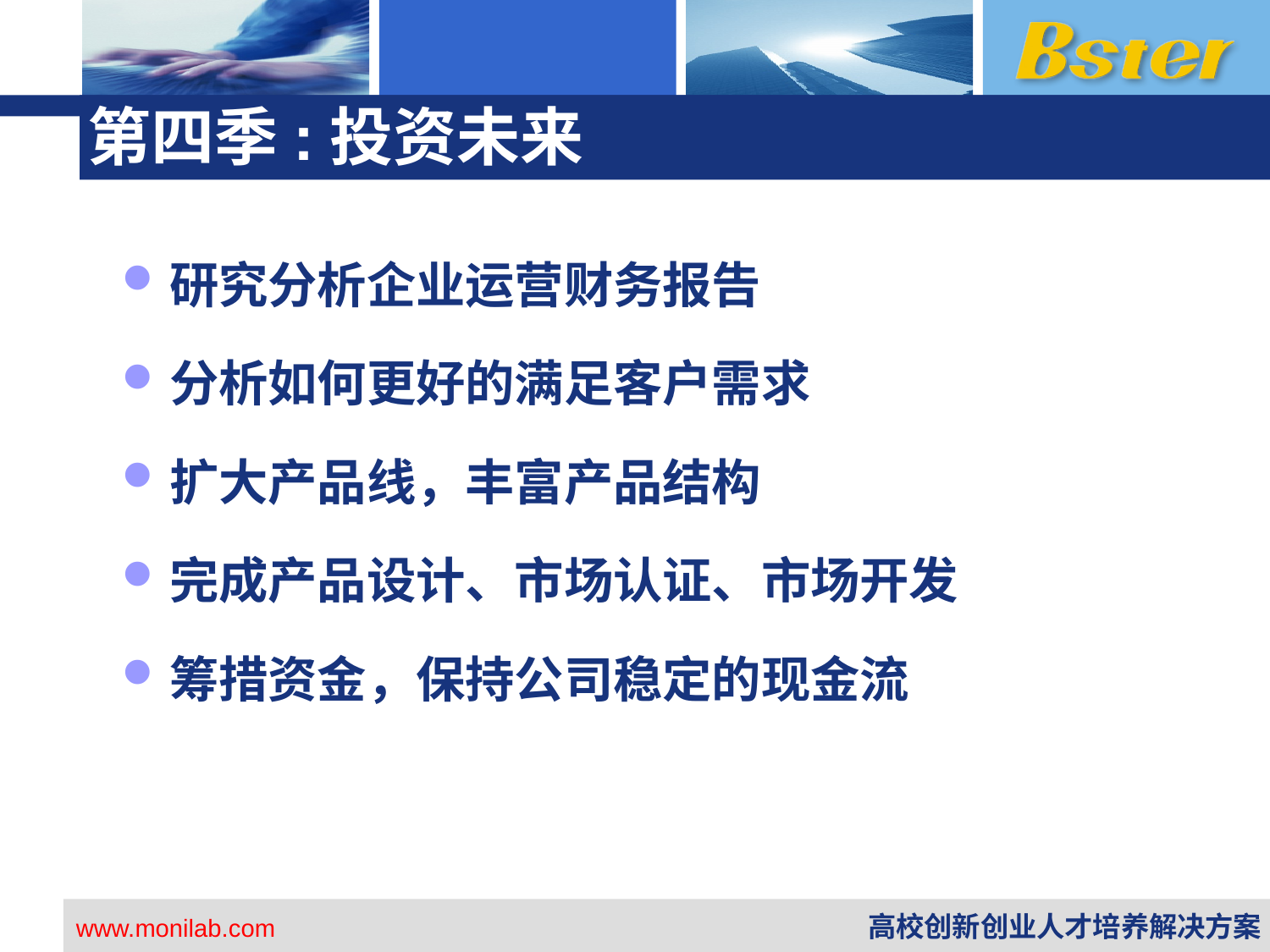

# 第四季:投资未来
研究分析企业运营财务报告
分析如何更好的满足客户需求
扩大产品线，丰富产品结构
完成产品设计、市场认证、市场开发
筹措资金，保持公司稳定的现金流